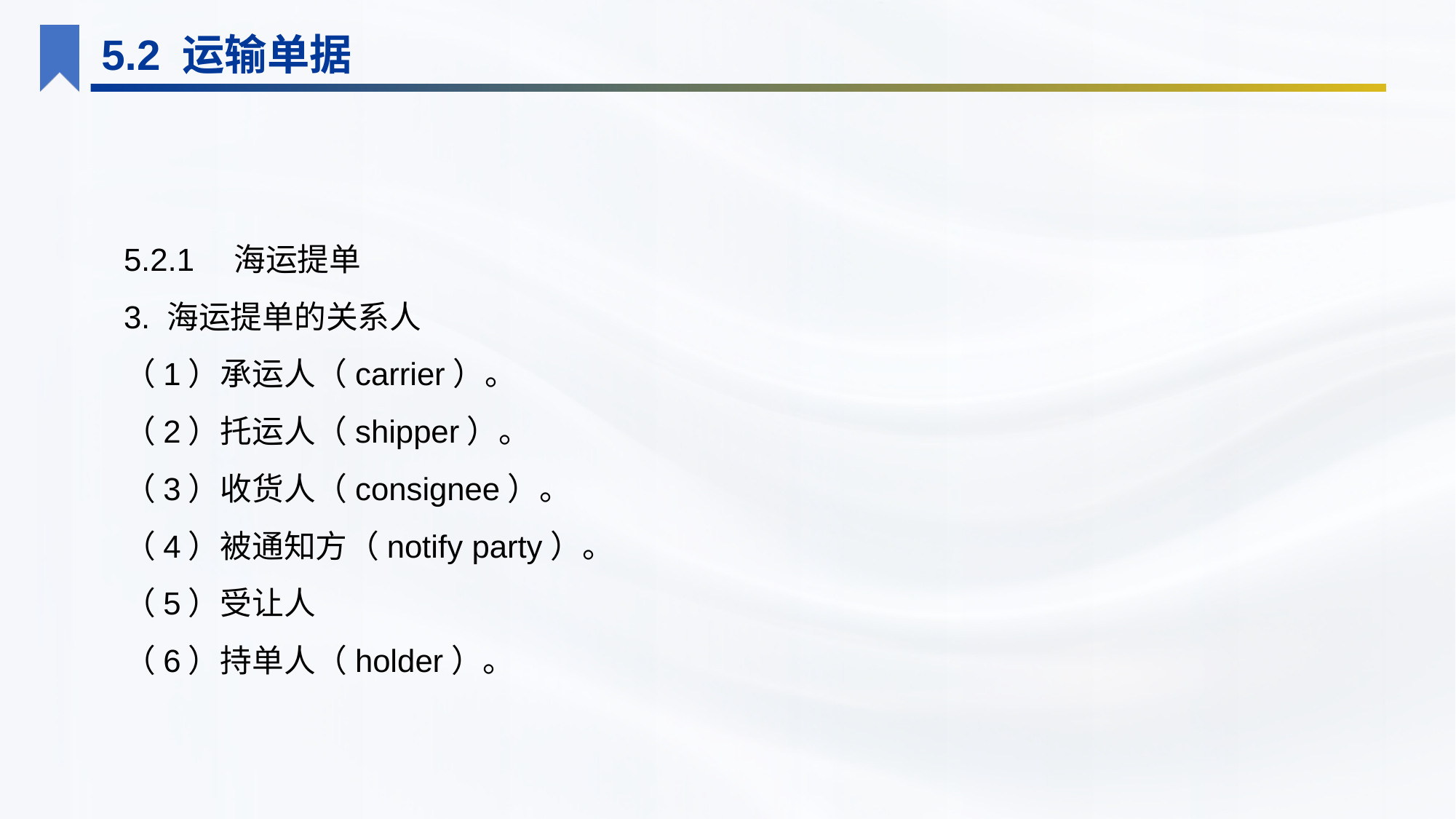

5.2 运输单据
5.2.1　海运提单
3. 海运提单的关系人
（1）承运人（carrier）。
（2）托运人（shipper）。
（3）收货人（consignee）。
（4）被通知方（notify party）。
（5）受让人
（6）持单人（holder）。